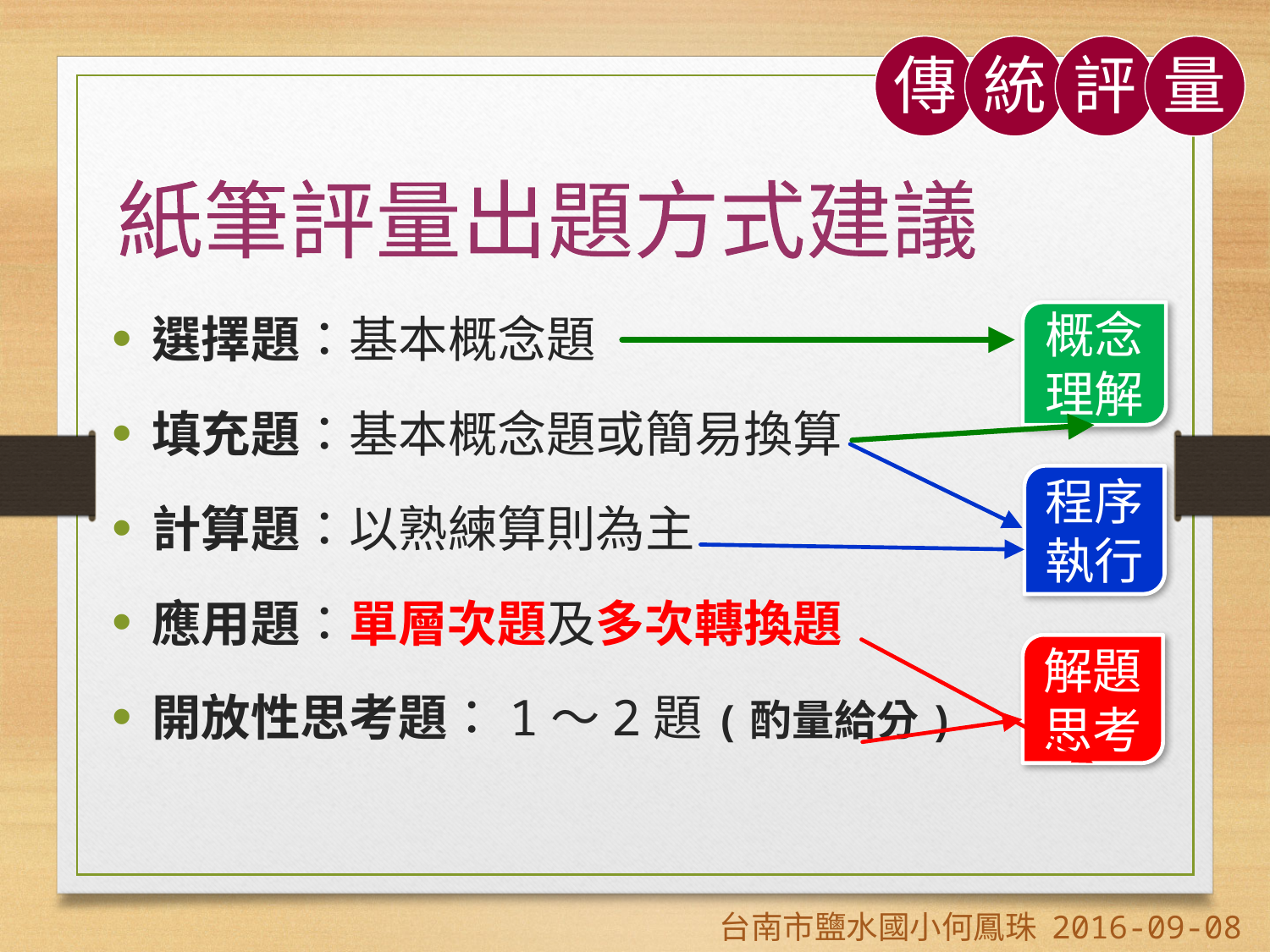

傳
統
評
量
紙筆評量出題方式建議
選擇題：基本概念題
填充題：基本概念題或簡易換算
計算題：以熟練算則為主
應用題：單層次題及多次轉換題
開放性思考題：1～2題(酌量給分)
概念理解
程序執行
解題思考